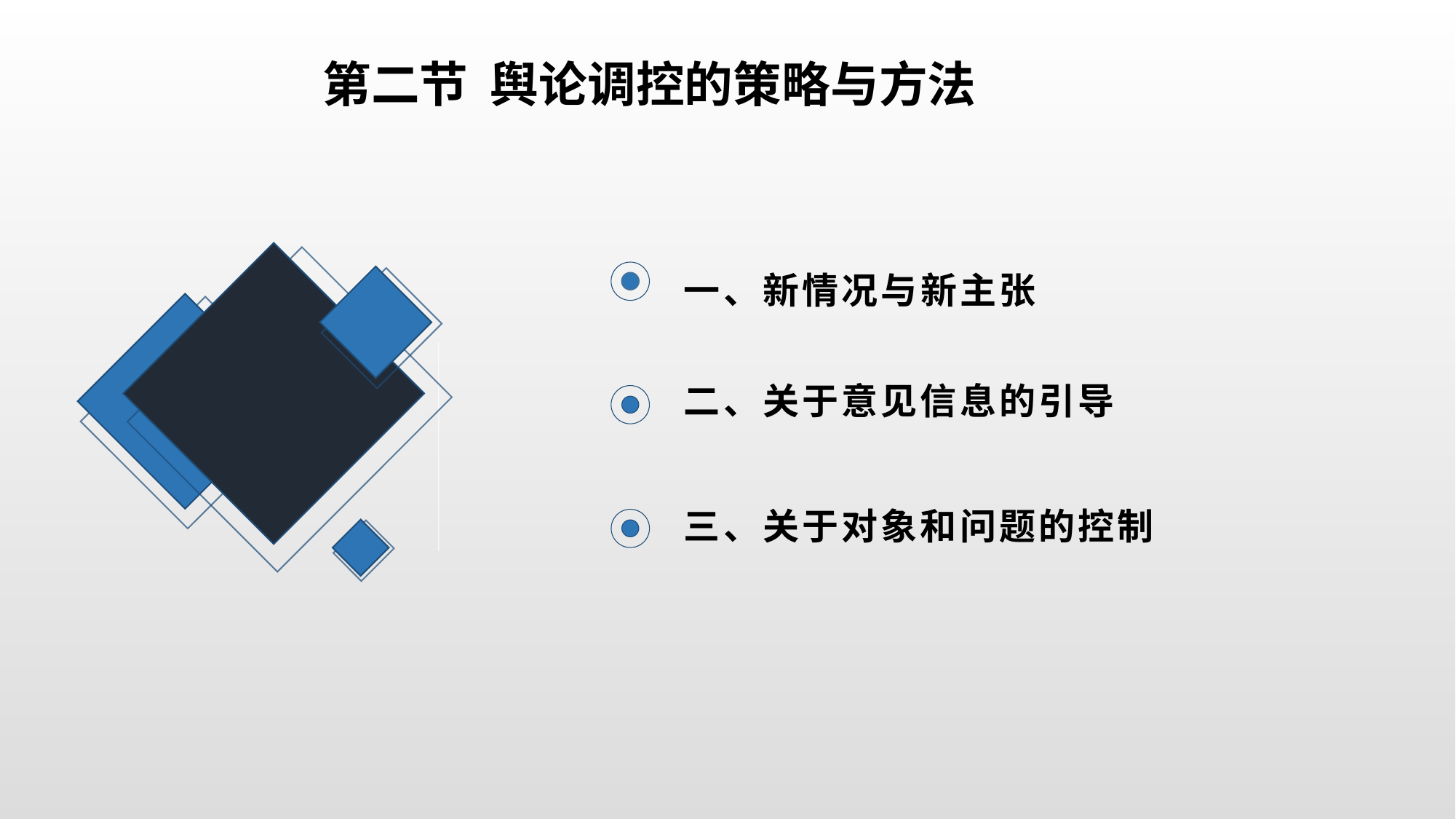

第二节  舆论调控的策略与方法

一、新情况与新主张
二、关于意见信息的引导

三、关于对象和问题的控制